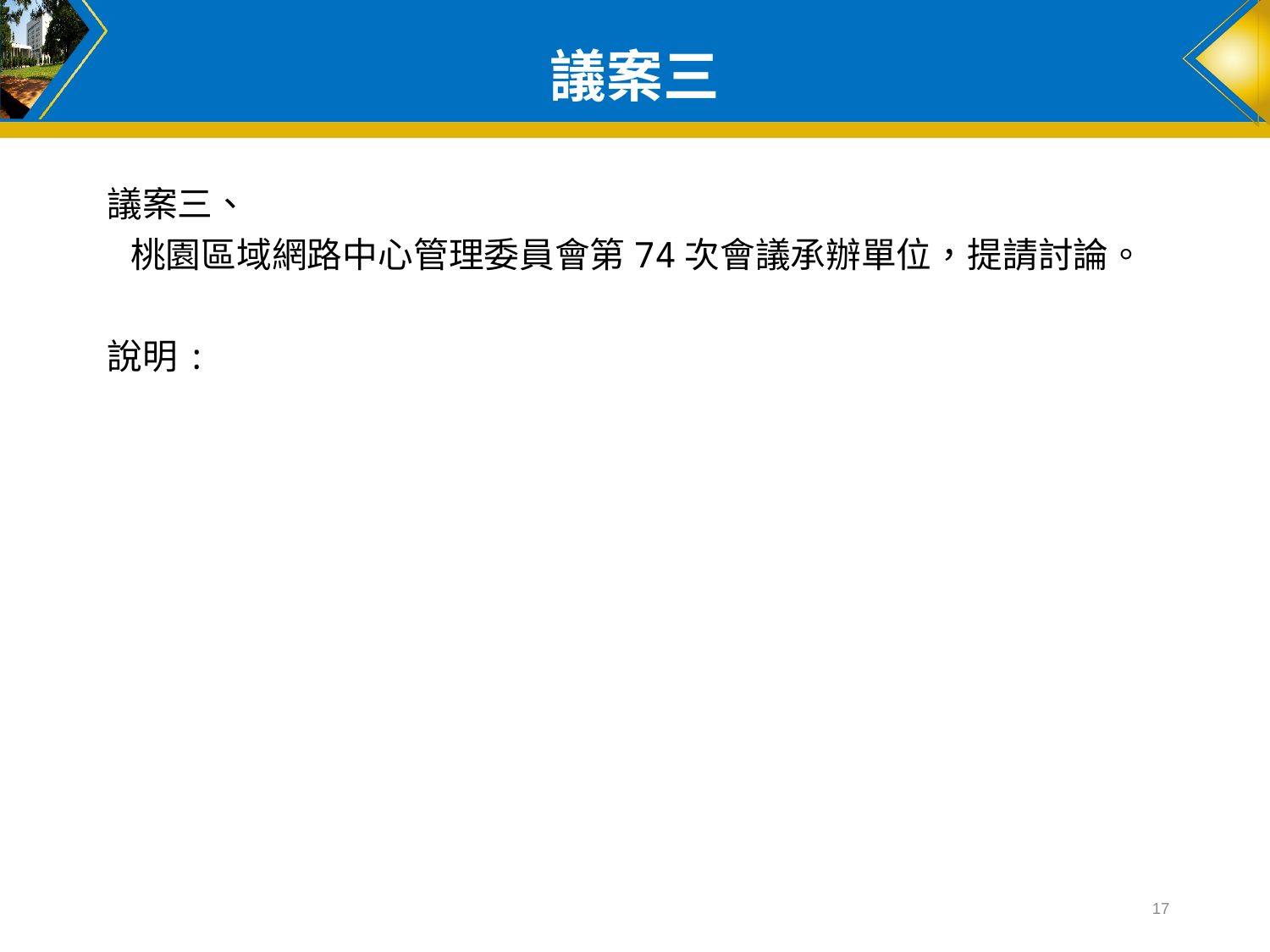

# 議案三
議案三、
   桃園區域網路中心管理委員會第74次會議承辦單位，提請討論。

說明:

17